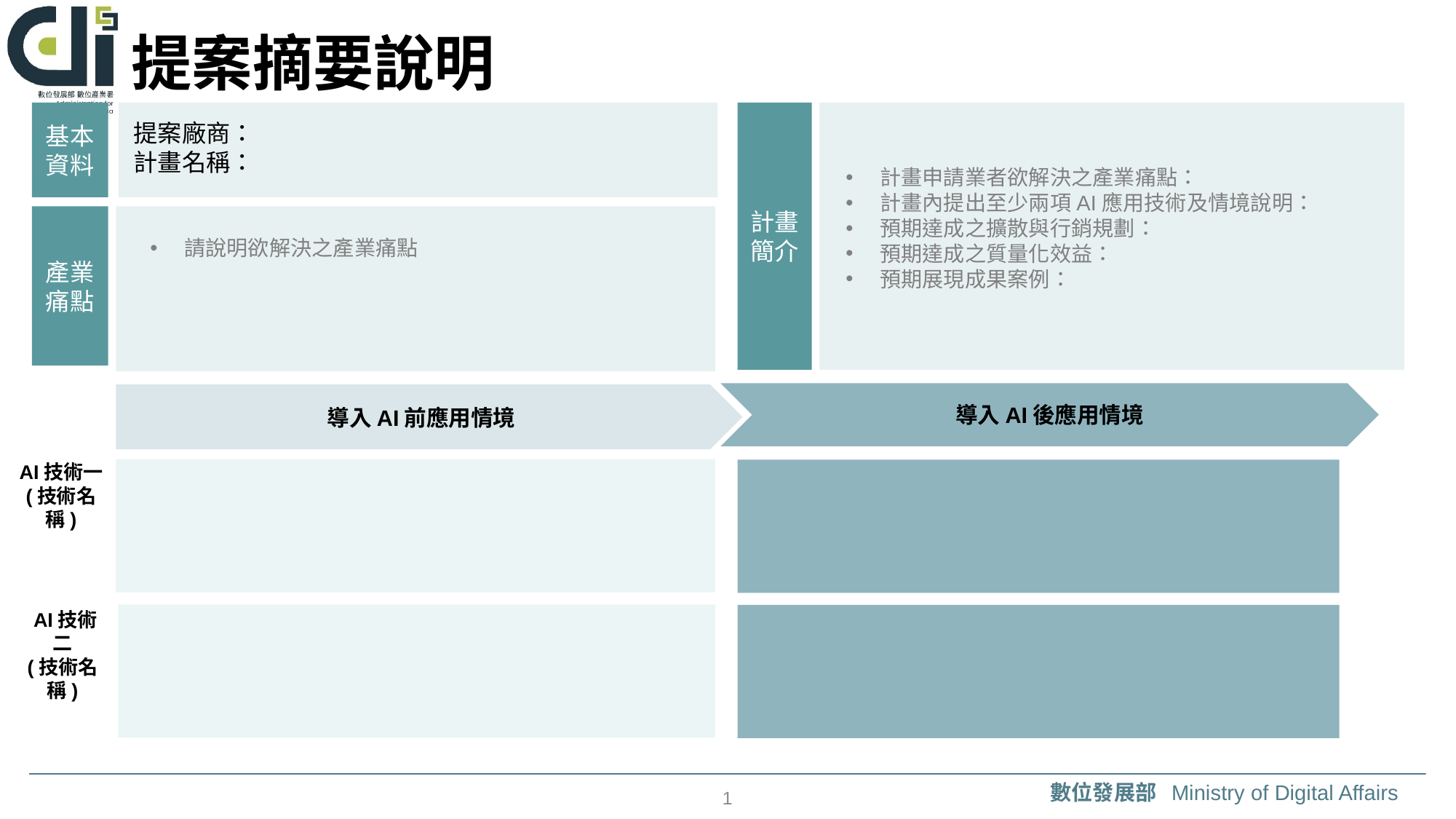

# 提案摘要說明
基本資料

計畫簡介

提案廠商：
計畫名稱：
計畫申請業者欲解決之產業痛點：
計畫內提出至少兩項AI應用技術及情境說明：
預期達成之擴散與行銷規劃：
預期達成之質量化效益：
預期展現成果案例：
產業痛點

請說明欲解決之產業痛點
導入AI後應用情境
導入AI前應用情境
AI技術一
(技術名稱)

 AI技術二
(技術名稱)

1